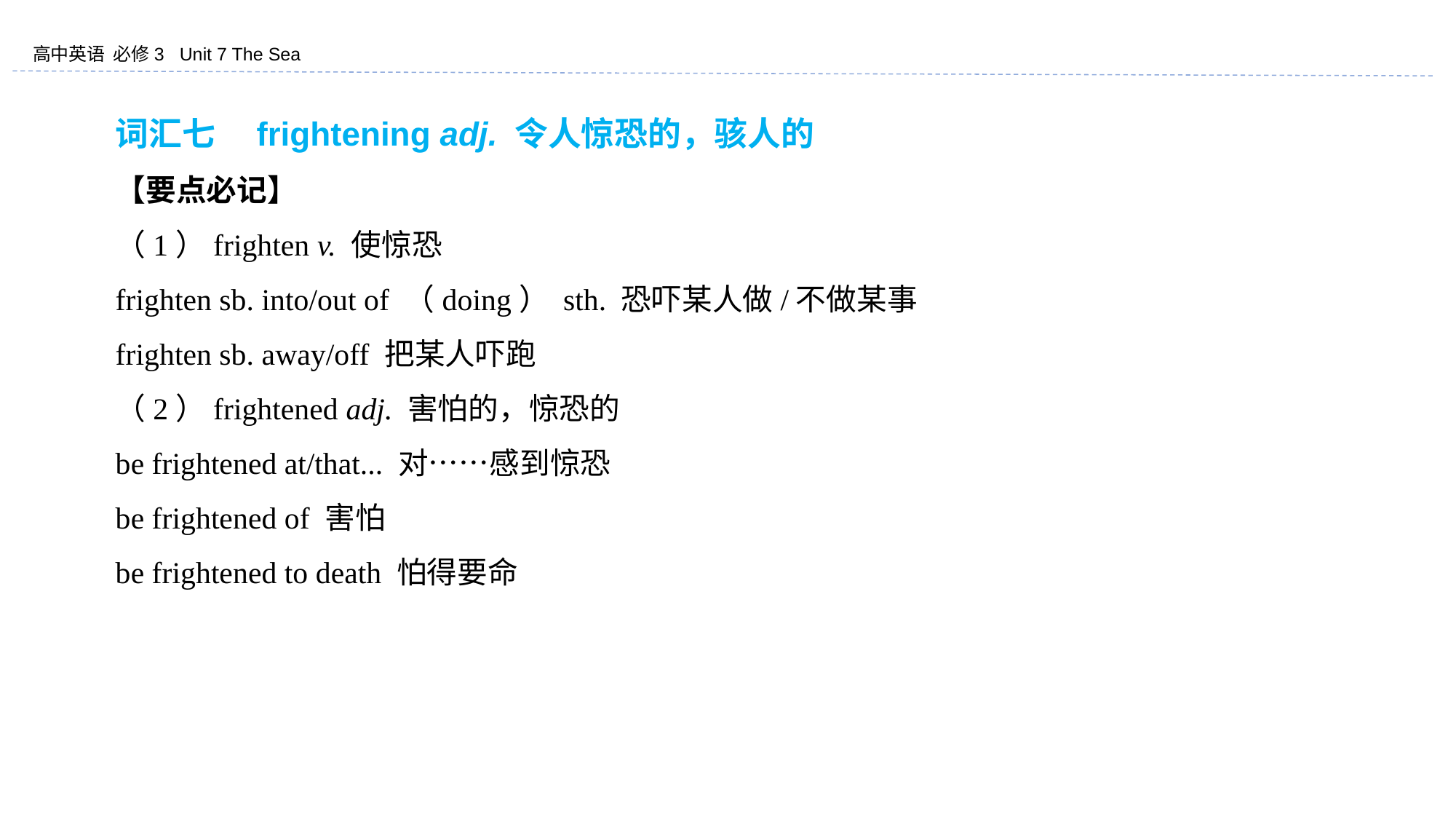

词汇七　frightening adj. 令人惊恐的，骇人的
【要点必记】
（1）frighten v. 使惊恐
frighten sb. into/out of （doing） sth. 恐吓某人做/不做某事
frighten sb. away/off 把某人吓跑
（2）frightened adj. 害怕的，惊恐的
be frightened at/that... 对……感到惊恐
be frightened of 害怕
be frightened to death 怕得要命